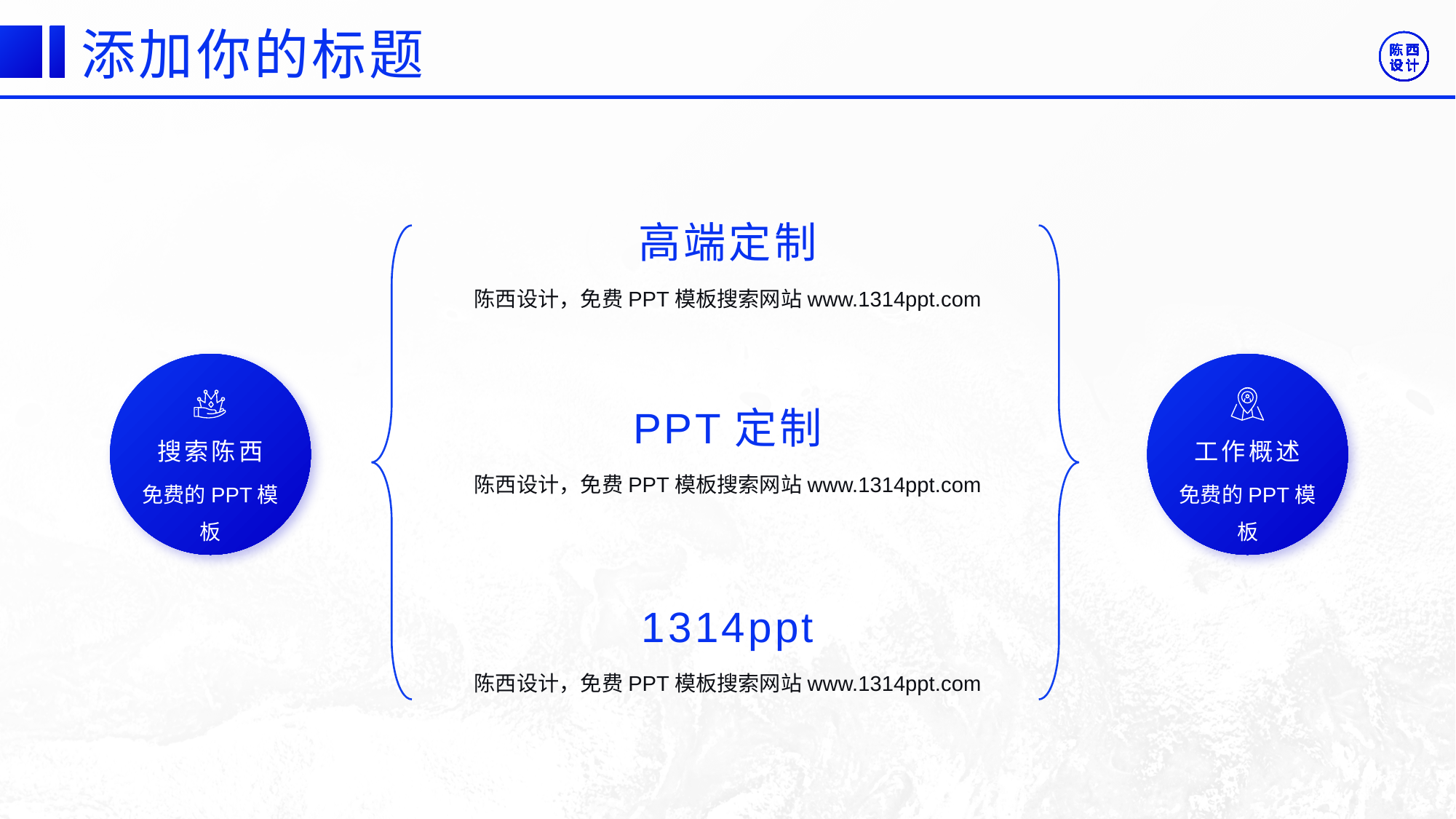

©版权所有：陈西设计之家(微信号：2090298045）
©版权所属公司：合肥陈西文化传媒科技有限公司
©版权所有：陈西设计之家(微信号：2090298045）
©版权所属公司：合肥陈西文化传媒科技有限公司
添加你的标题

高端定制

陈西设计，免费PPT模板搜索网站www.1314ppt.com

PPT定制
搜索陈西
工作概述
陈西设计，免费PPT模板搜索网站www.1314ppt.com
免费的PPT模板
免费的PPT模板
1314ppt
陈西设计，免费PPT模板搜索网站www.1314ppt.com
©版权所有：陈西设计之家(微信号：2090298045）
©版权所属公司：合肥陈西文化传媒科技有限公司